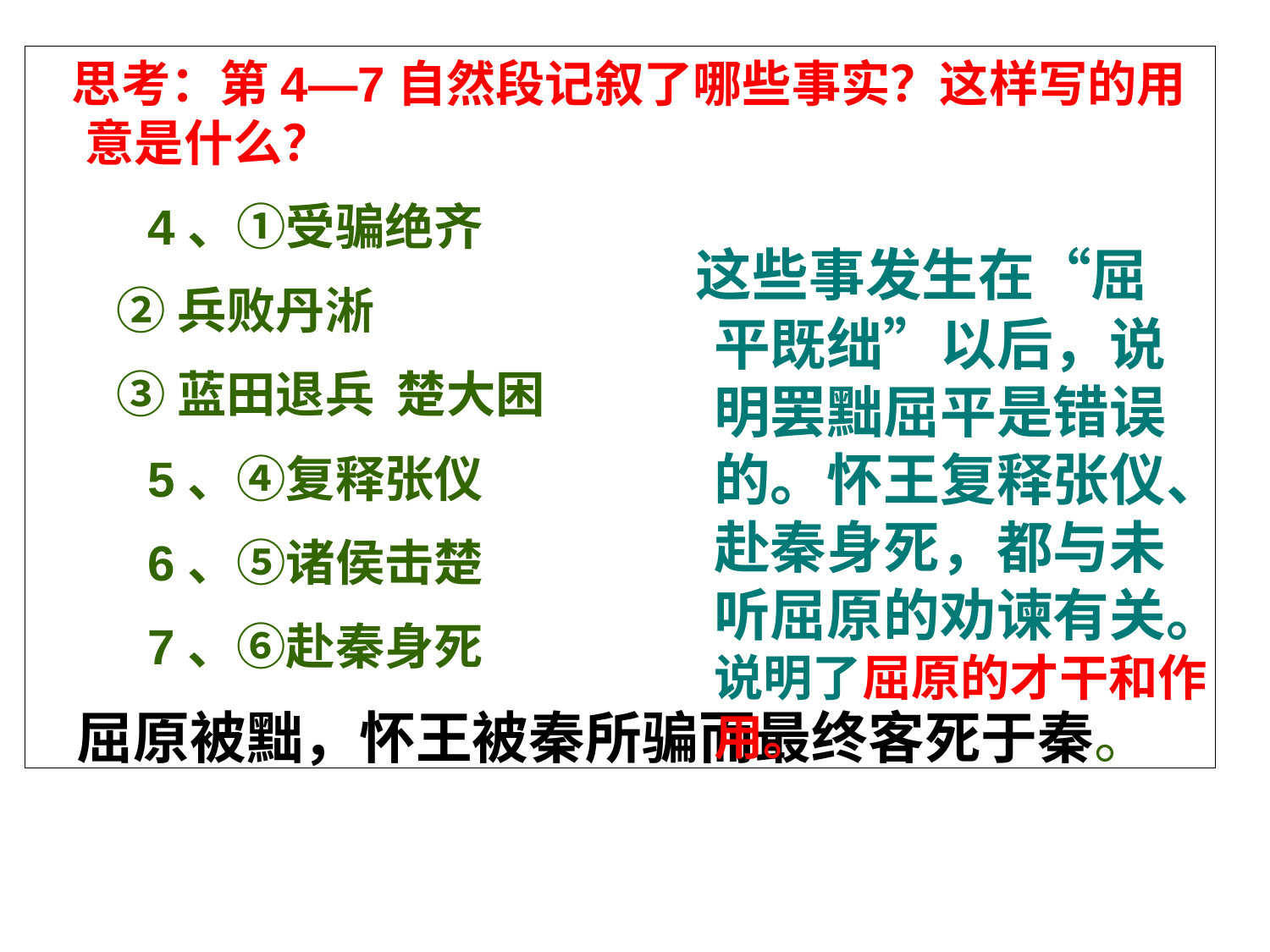

思考：第4—7自然段记叙了哪些事实？这样写的用意是什么？
　　4、①受骗绝齐
       ②兵败丹淅
       ③蓝田退兵  楚大困
　　5、④复释张仪
　　6、⑤诸侯击楚
　　7、⑥赴秦身死
  屈原被黜，怀王被秦所骗而最终客死于秦。

 这些事发生在“屈  平既绌”以后，说明罢黜屈平是错误的。怀王复释张仪、赴秦身死，都与未听屈原的劝谏有关。说明了屈原的才干和作用。